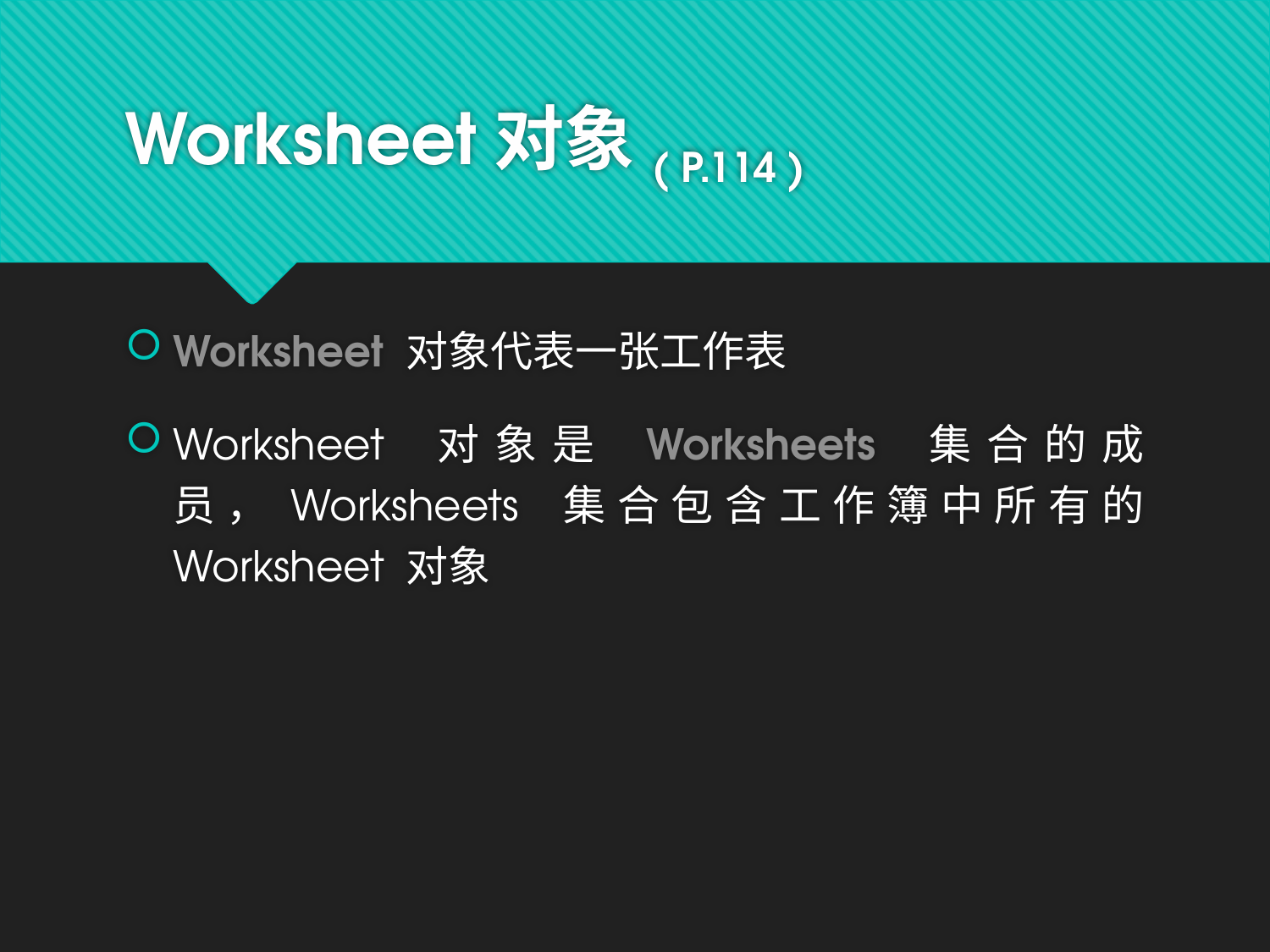

# Worksheet对象( P.114 )
Worksheet 对象代表一张工作表
Worksheet 对象是 Worksheets 集合的成员，Worksheets 集合包含工作簿中所有的 Worksheet 对象